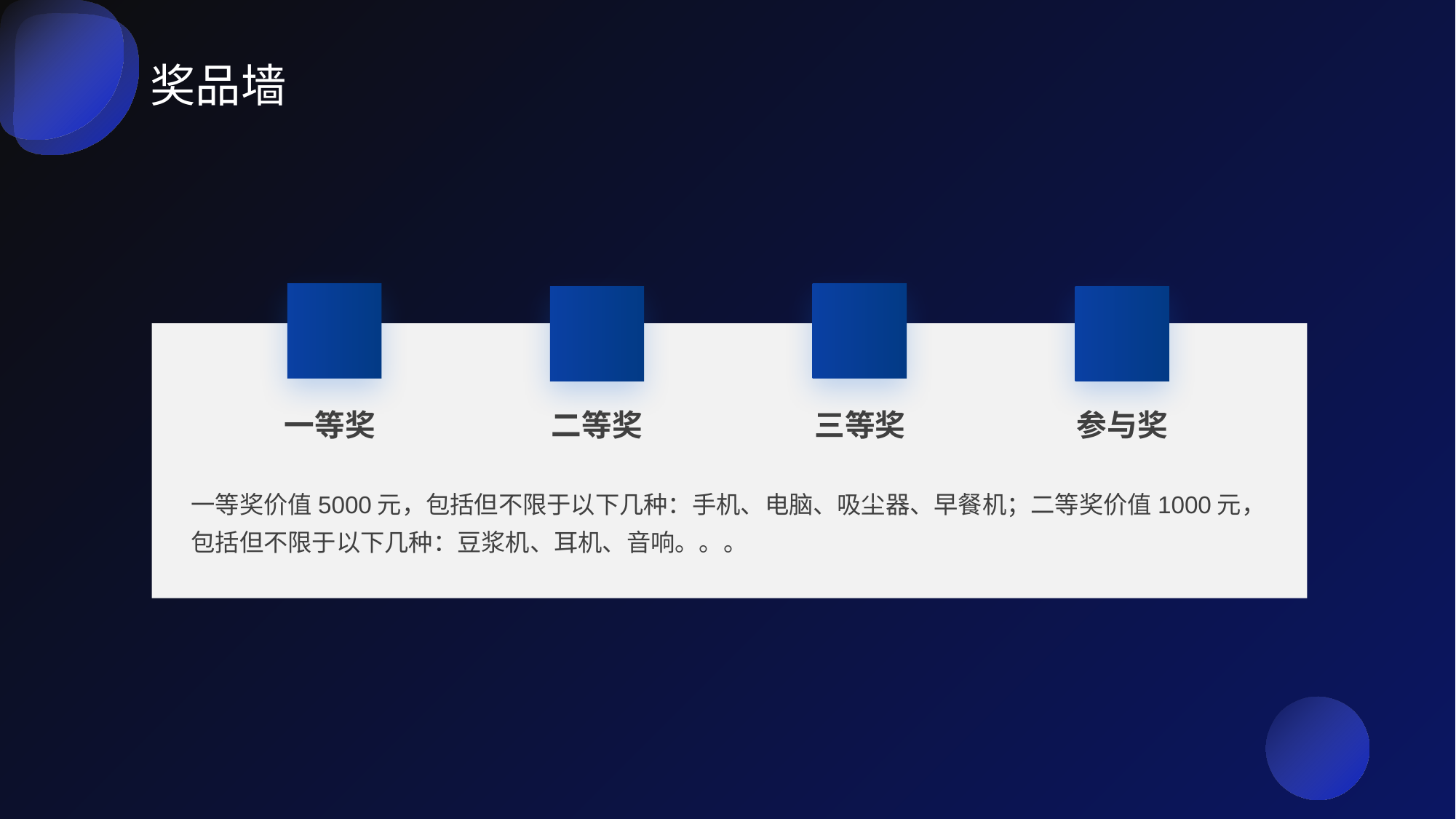

奖品墙

一等奖
二等奖
三等奖
参与奖
一等奖价值5000元，包括但不限于以下几种：手机、电脑、吸尘器、早餐机；二等奖价值1000元，包括但不限于以下几种：豆浆机、耳机、音响。。。